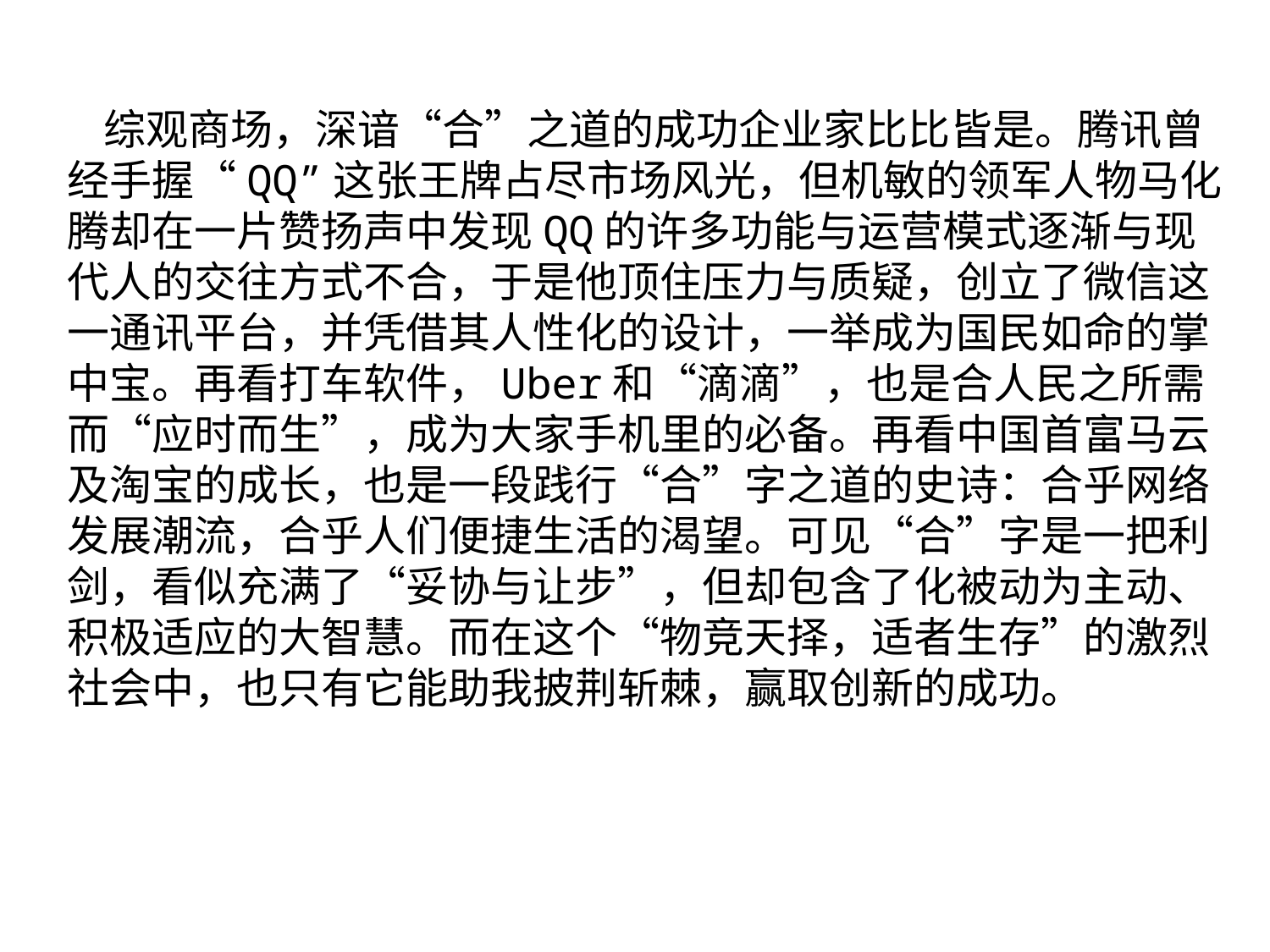

综观商场，深谙“合”之道的成功企业家比比皆是。腾讯曾经手握“QQ”这张王牌占尽市场风光，但机敏的领军人物马化腾却在一片赞扬声中发现QQ的许多功能与运营模式逐渐与现代人的交往方式不合，于是他顶住压力与质疑，创立了微信这一通讯平台，并凭借其人性化的设计，一举成为国民如命的掌中宝。再看打车软件，Uber和“滴滴”，也是合人民之所需而“应时而生”，成为大家手机里的必备。再看中国首富马云及淘宝的成长，也是一段践行“合”字之道的史诗：合乎网络发展潮流，合乎人们便捷生活的渴望。可见“合”字是一把利剑，看似充满了“妥协与让步”，但却包含了化被动为主动、积极适应的大智慧。而在这个“物竞天择，适者生存”的激烈社会中，也只有它能助我披荆斩棘，赢取创新的成功。